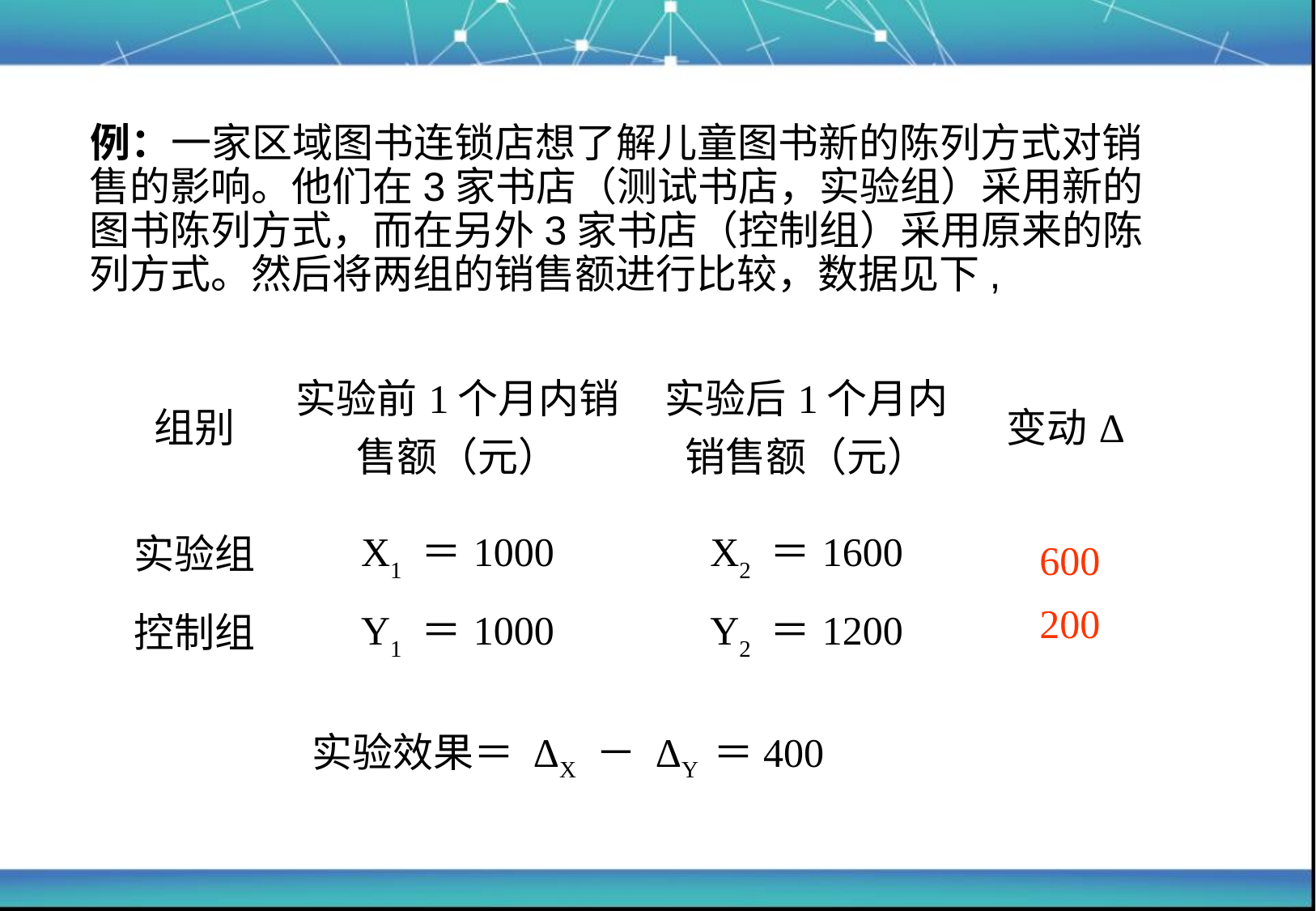

例：一家区域图书连锁店想了解儿童图书新的陈列方式对销售的影响。他们在3家书店（测试书店，实验组）采用新的图书陈列方式，而在另外3家书店（控制组）采用原来的陈列方式。然后将两组的销售额进行比较，数据见下,
| 组别 | 实验前1个月内销售额（元） | 实验后1个月内销售额（元） | 变动Δ |
| --- | --- | --- | --- |
| 实验组 | X1 ＝1000 | X2 ＝1600 |  |
| 控制组 | Y1 ＝1000 | Y2 ＝1200 |  |
600
200
实验效果＝ ΔX － ΔY ＝400